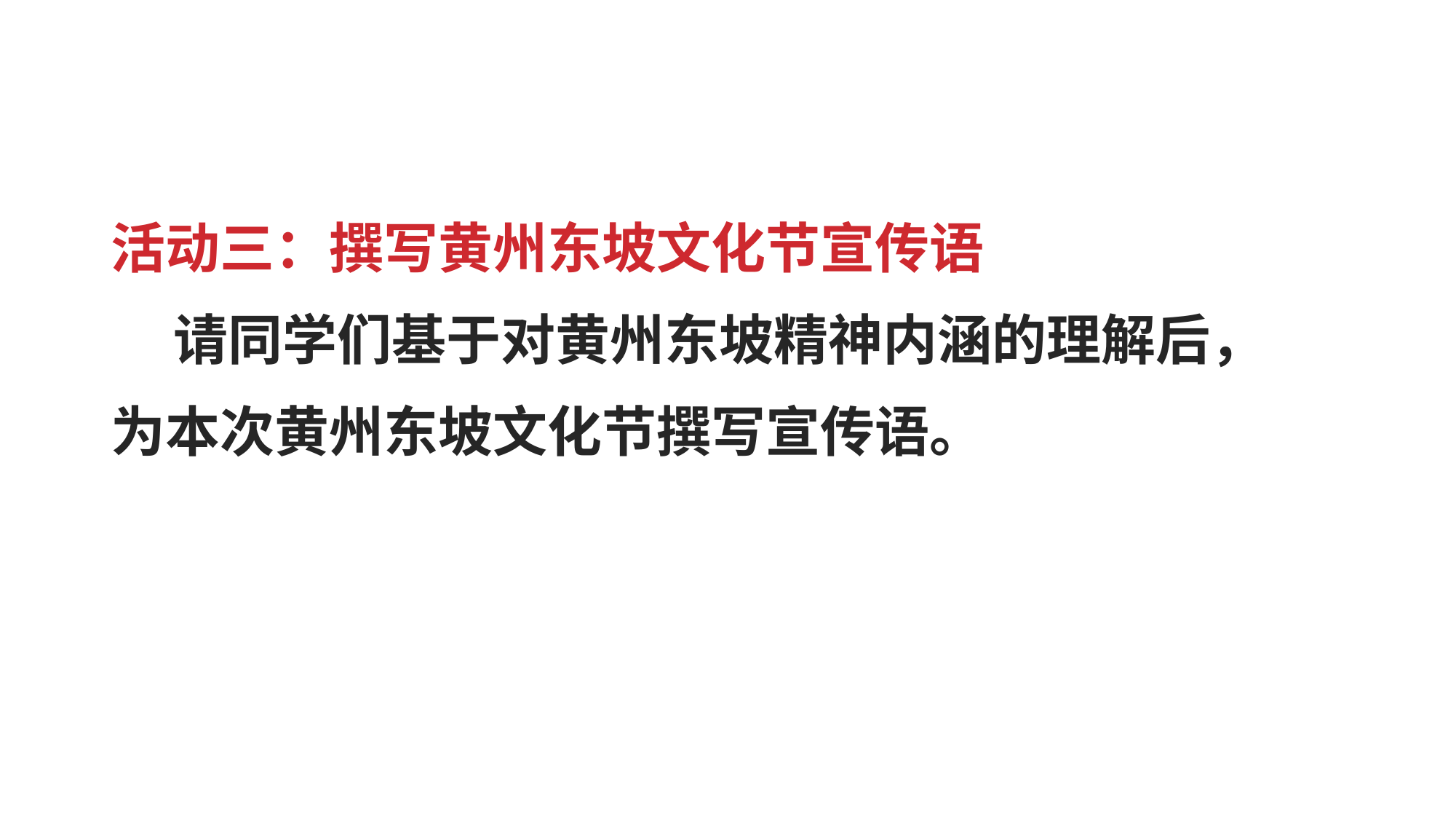

活动三：撰写黄州东坡文化节宣传语
    请同学们基于对黄州东坡精神内涵的理解后，为本次黄州东坡文化节撰写宣传语。